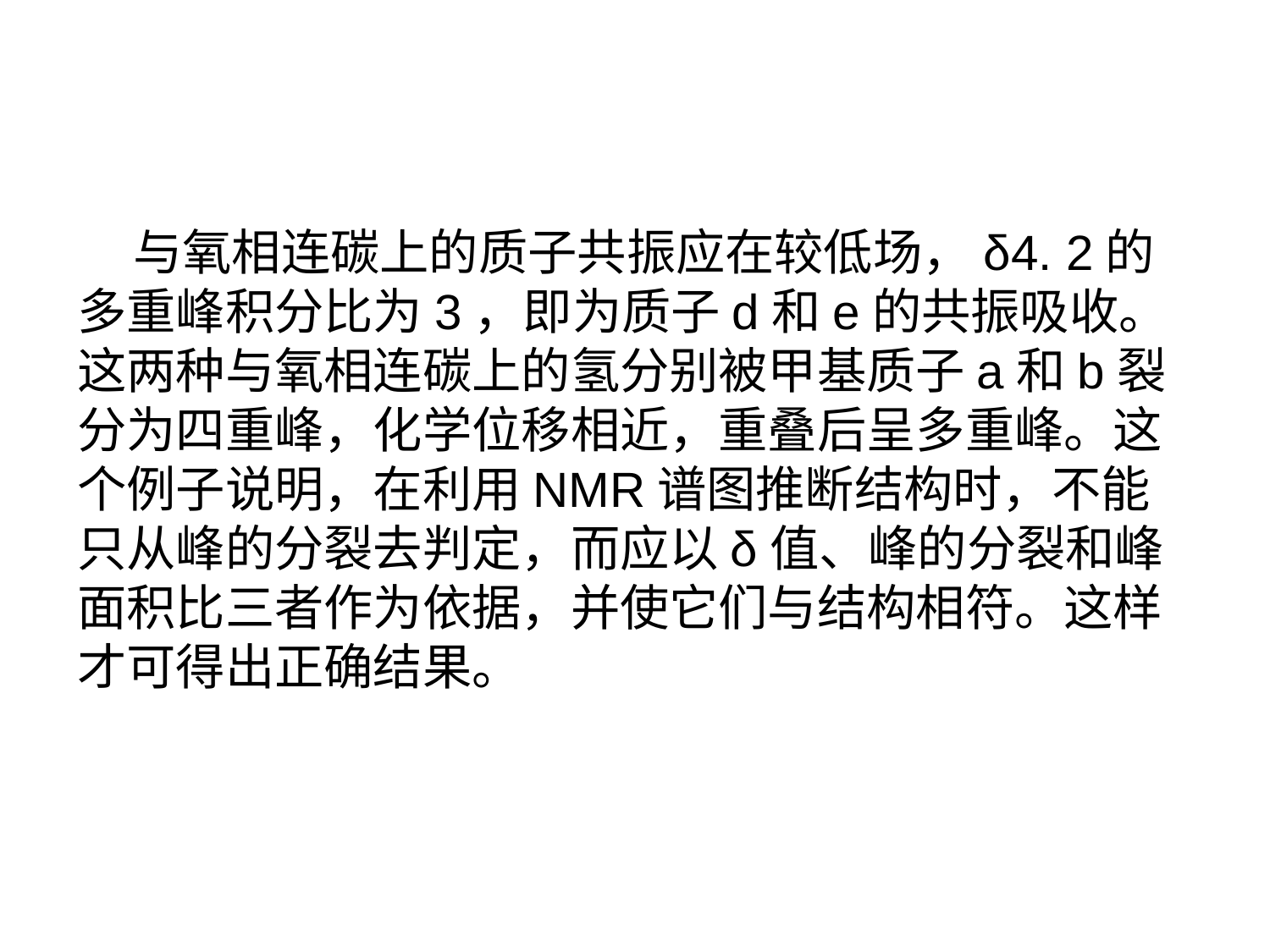

与氧相连碳上的质子共振应在较低场，δ4. 2的多重峰积分比为3，即为质子d和e的共振吸收。这两种与氧相连碳上的氢分别被甲基质子a和b裂分为四重峰，化学位移相近，重叠后呈多重峰。这个例子说明，在利用NMR谱图推断结构时，不能只从峰的分裂去判定，而应以δ值、峰的分裂和峰面积比三者作为依据，并使它们与结构相符。这样才可得出正确结果。